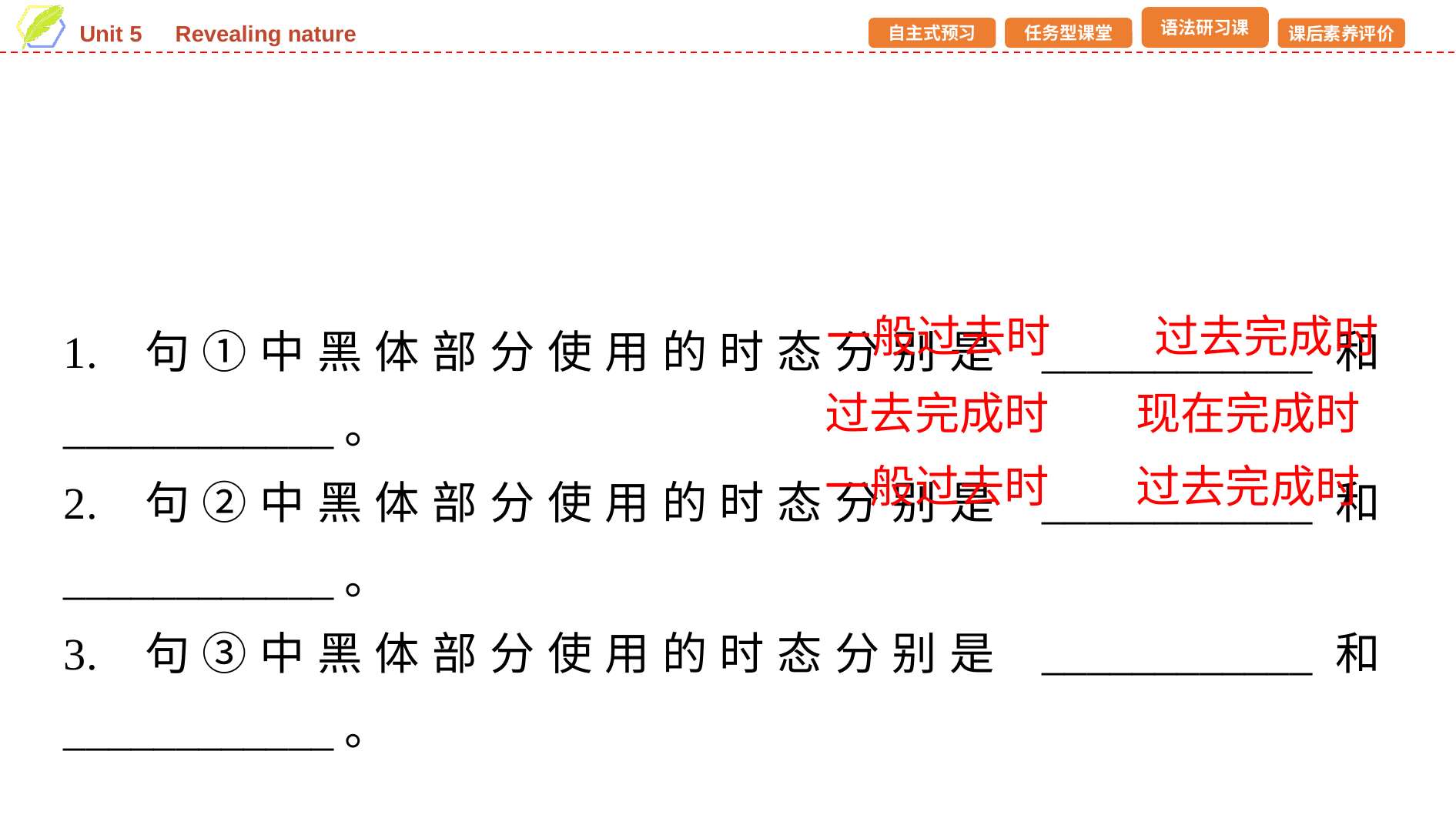

1. 句①中黑体部分使用的时态分别是 ____________和____________。
2. 句②中黑体部分使用的时态分别是 ____________和____________。
3. 句③中黑体部分使用的时态分别是 ____________和____________。
一般过去时
过去完成时
过去完成时
现在完成时
一般过去时
过去完成时